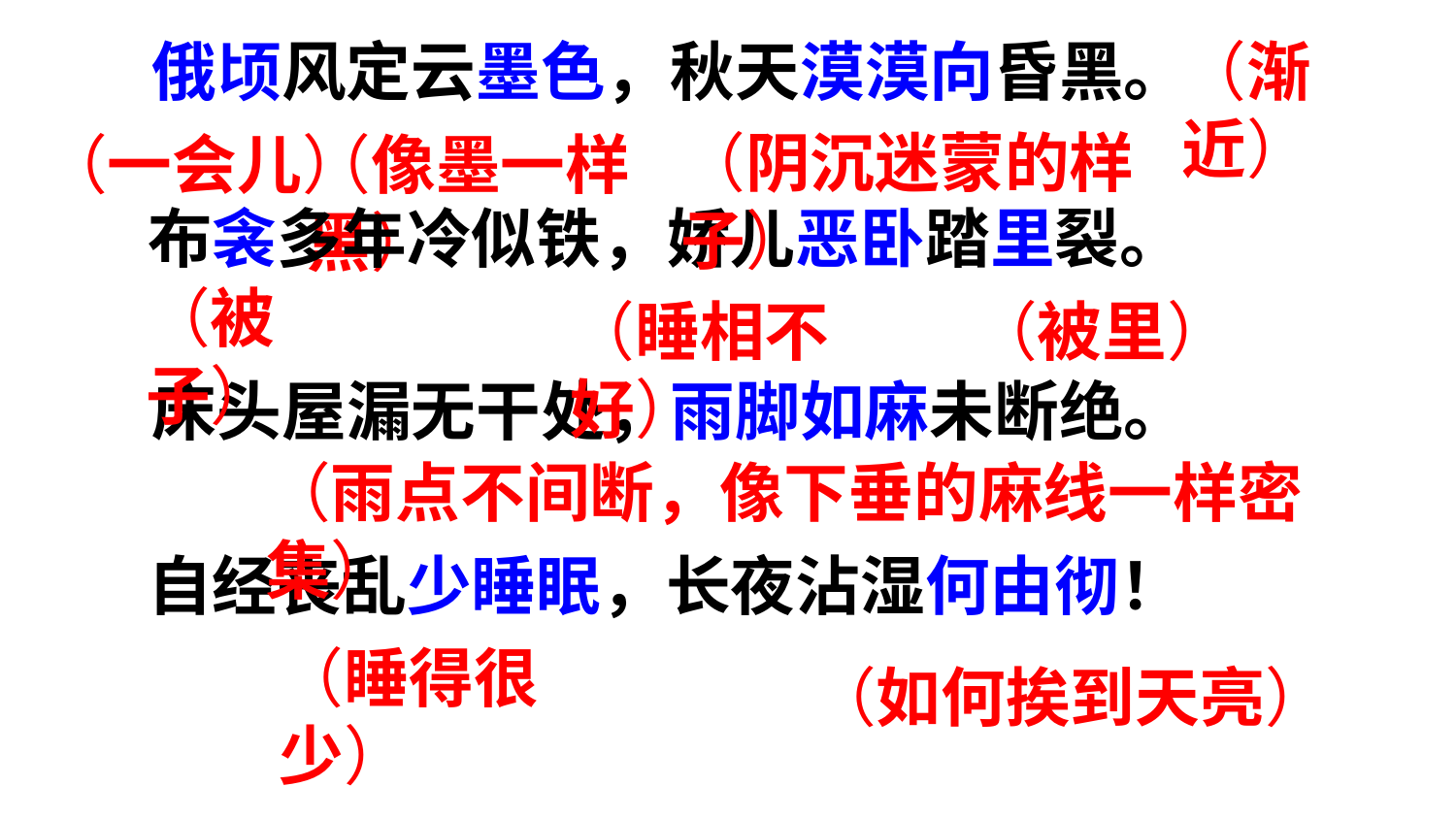

俄顷风定云墨色，秋天漠漠向昏黑。
（渐近）
（阴沉迷蒙的样子）
（一会儿）
（像墨一样黑）
布衾多年冷似铁，娇儿恶卧踏里裂。
（被子）
（睡相不好）
（被里）
床头屋漏无干处，雨脚如麻未断绝。
（雨点不间断，像下垂的麻线一样密集）
自经丧乱少睡眠，长夜沾湿何由彻！
（睡得很少）
（如何挨到天亮）